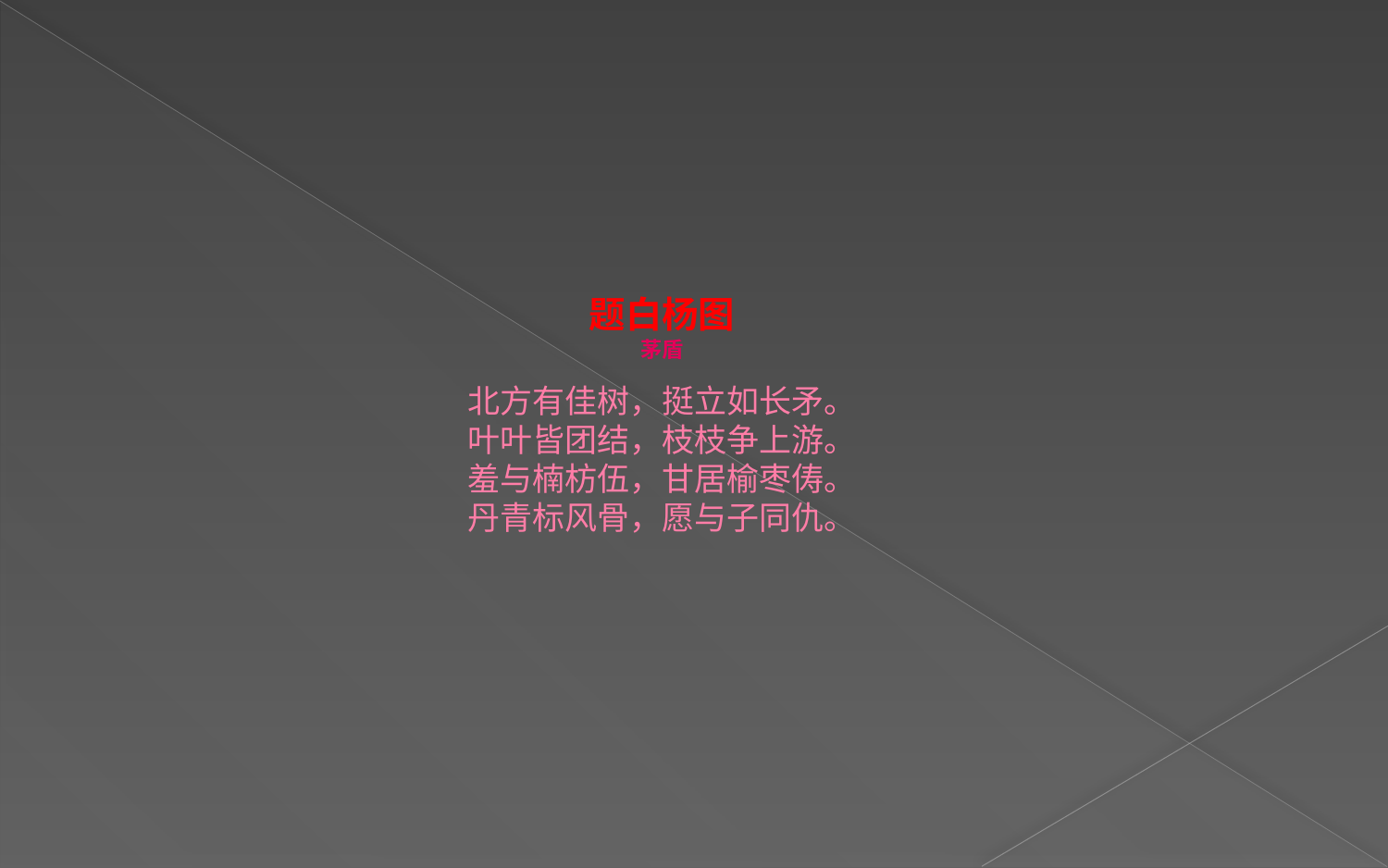

# 题白杨图 茅盾 北方有佳树，挺立如长矛。 叶叶皆团结，枝枝争上游。 羞与楠枋伍，甘居榆枣俦。 丹青标风骨，愿与子同仇。